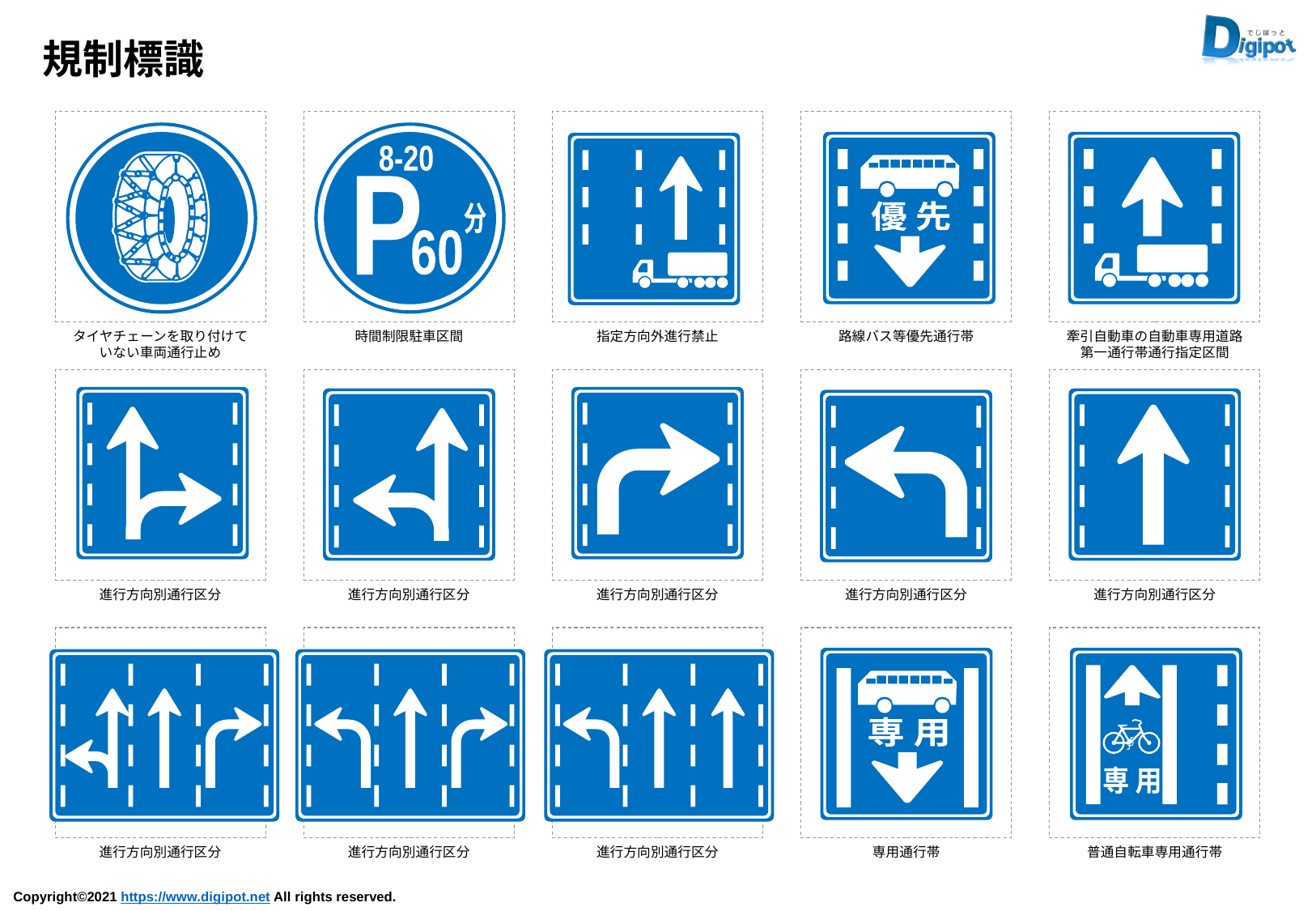

規制標識

8-20
P
分
60

優 先

タイヤチェーンを取り付けて
いない車両通行止め
時間制限駐車区間
指定方向外進行禁止
路線バス等優先通行帯
牽引自動車の自動車専用道路
第一通行帯通行指定区間

進行方向別通行区分
進行方向別通行区分
進行方向別通行区分
進行方向別通行区分
進行方向別通行区分

専 用

専 用

進行方向別通行区分
進行方向別通行区分
進行方向別通行区分
専用通行帯
普通自転車専用通行帯